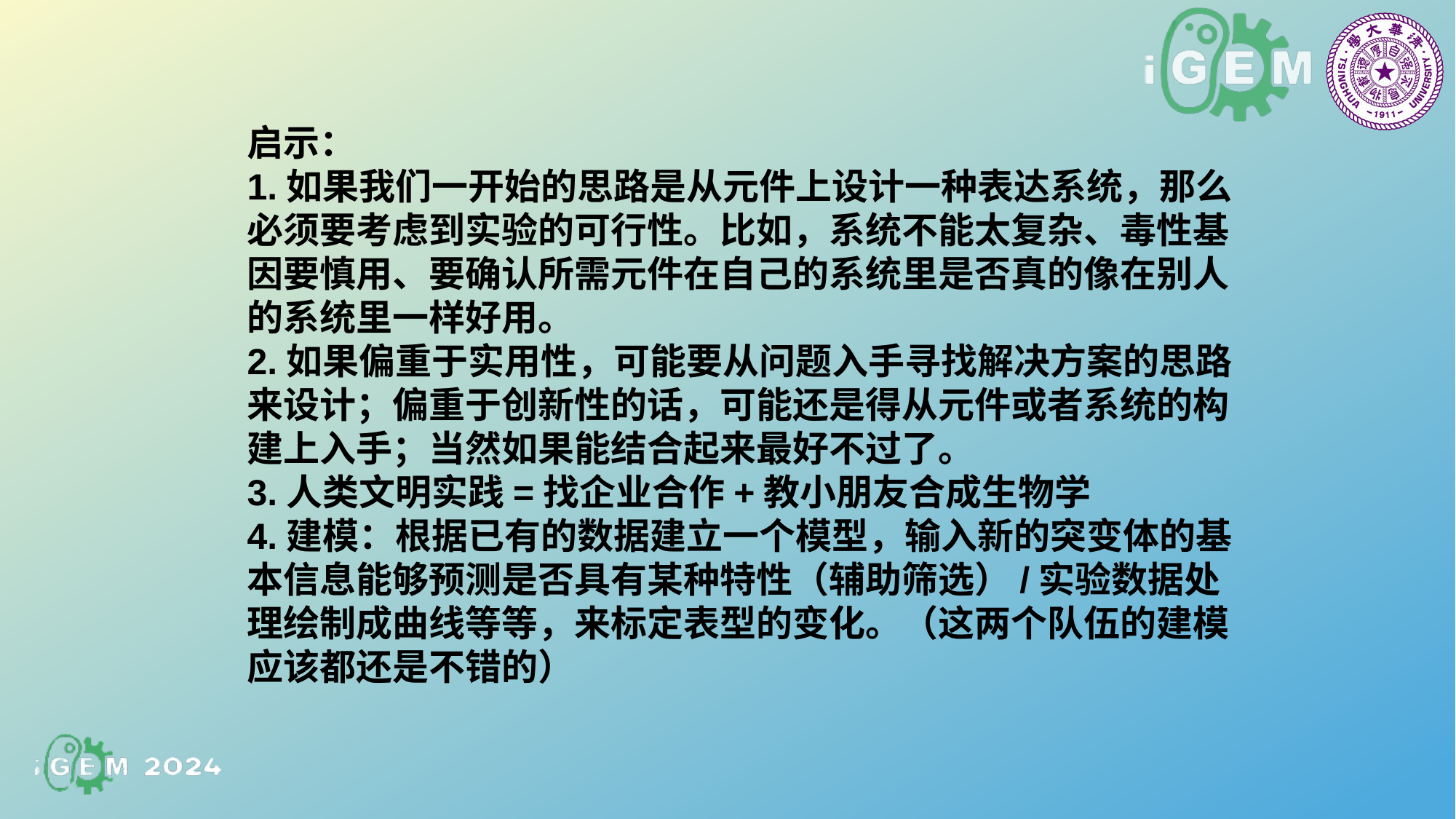

启示：
1.如果我们一开始的思路是从元件上设计一种表达系统，那么必须要考虑到实验的可行性。比如，系统不能太复杂、毒性基因要慎用、要确认所需元件在自己的系统里是否真的像在别人的系统里一样好用。
2.如果偏重于实用性，可能要从问题入手寻找解决方案的思路来设计；偏重于创新性的话，可能还是得从元件或者系统的构建上入手；当然如果能结合起来最好不过了。
3.人类文明实践=找企业合作+教小朋友合成生物学
4.建模：根据已有的数据建立一个模型，输入新的突变体的基本信息能够预测是否具有某种特性（辅助筛选）/实验数据处理绘制成曲线等等，来标定表型的变化。（这两个队伍的建模应该都还是不错的）
23